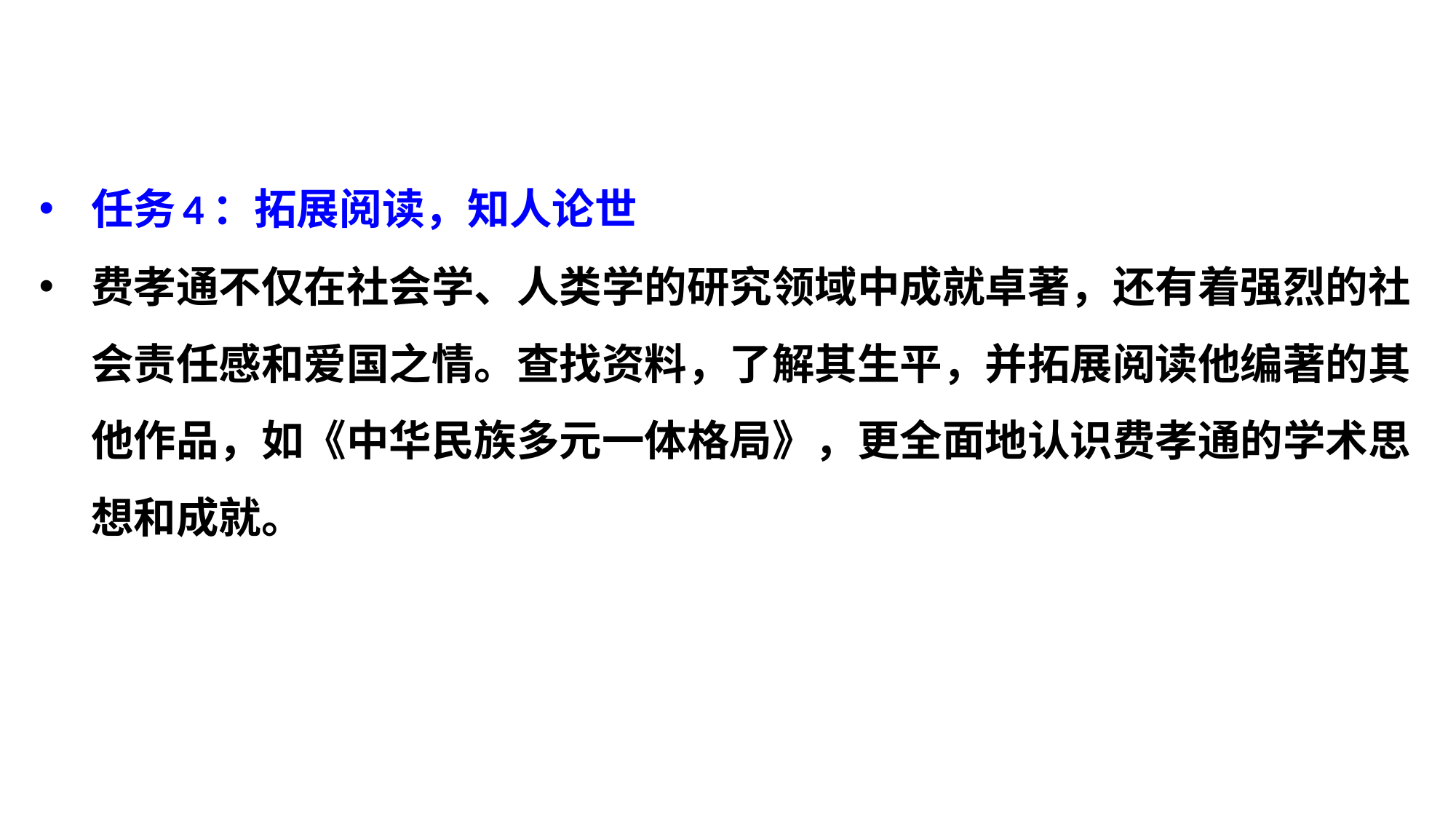

任务4：拓展阅读，知人论世
费孝通不仅在社会学、人类学的研究领域中成就卓著，还有着强烈的社会责任感和爱国之情。查找资料，了解其生平，并拓展阅读他编著的其他作品，如《中华民族多元一体格局》，更全面地认识费孝通的学术思想和成就。